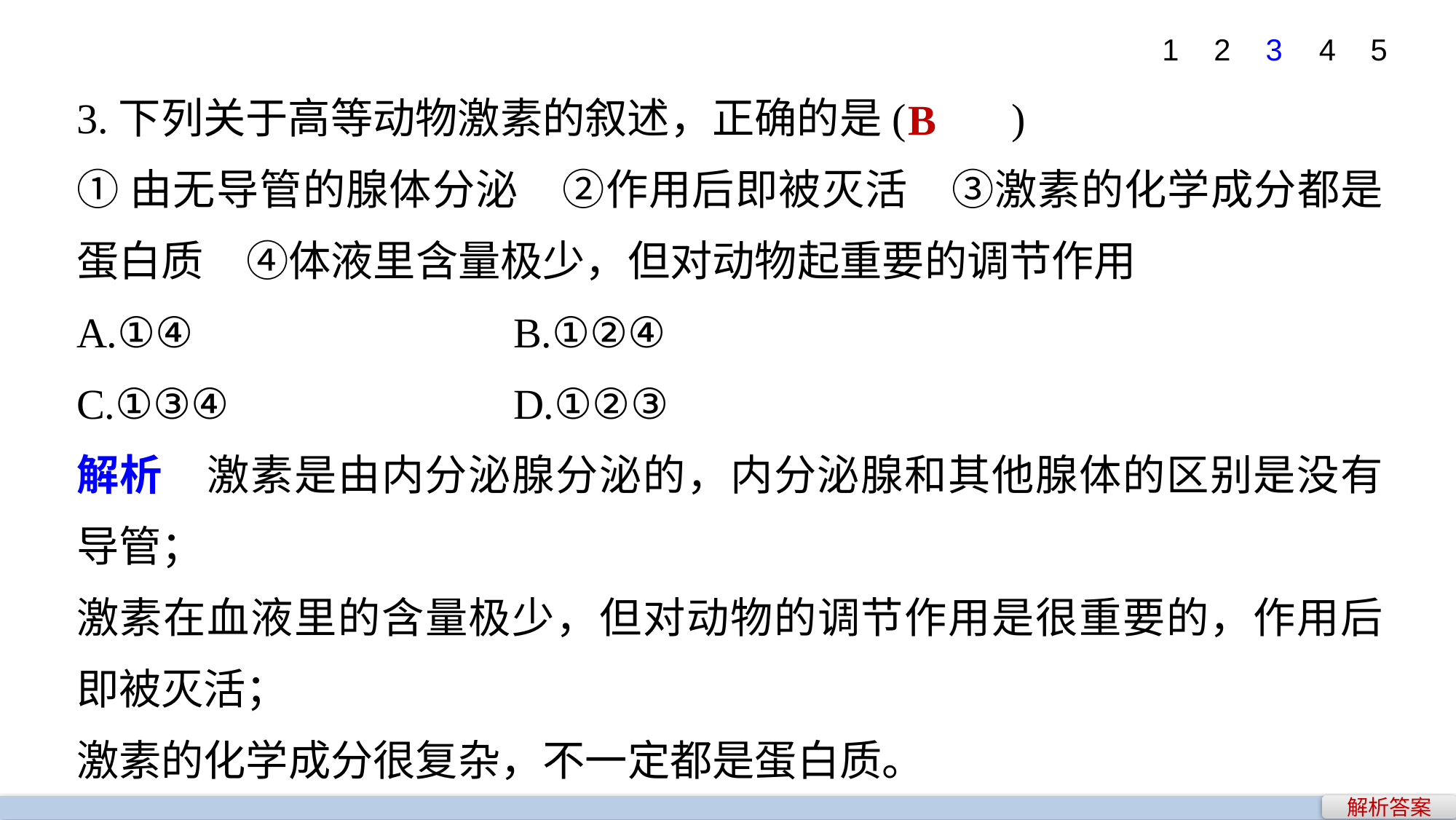

1
2
3
4
5
3.下列关于高等动物激素的叙述，正确的是(　　)
①由无导管的腺体分泌　②作用后即被灭活　③激素的化学成分都是蛋白质　④体液里含量极少，但对动物起重要的调节作用
A.①④  			B.①②④
C.①③④  			D.①②③
解析　激素是由内分泌腺分泌的，内分泌腺和其他腺体的区别是没有导管；
激素在血液里的含量极少，但对动物的调节作用是很重要的，作用后即被灭活；
激素的化学成分很复杂，不一定都是蛋白质。
B
解析答案